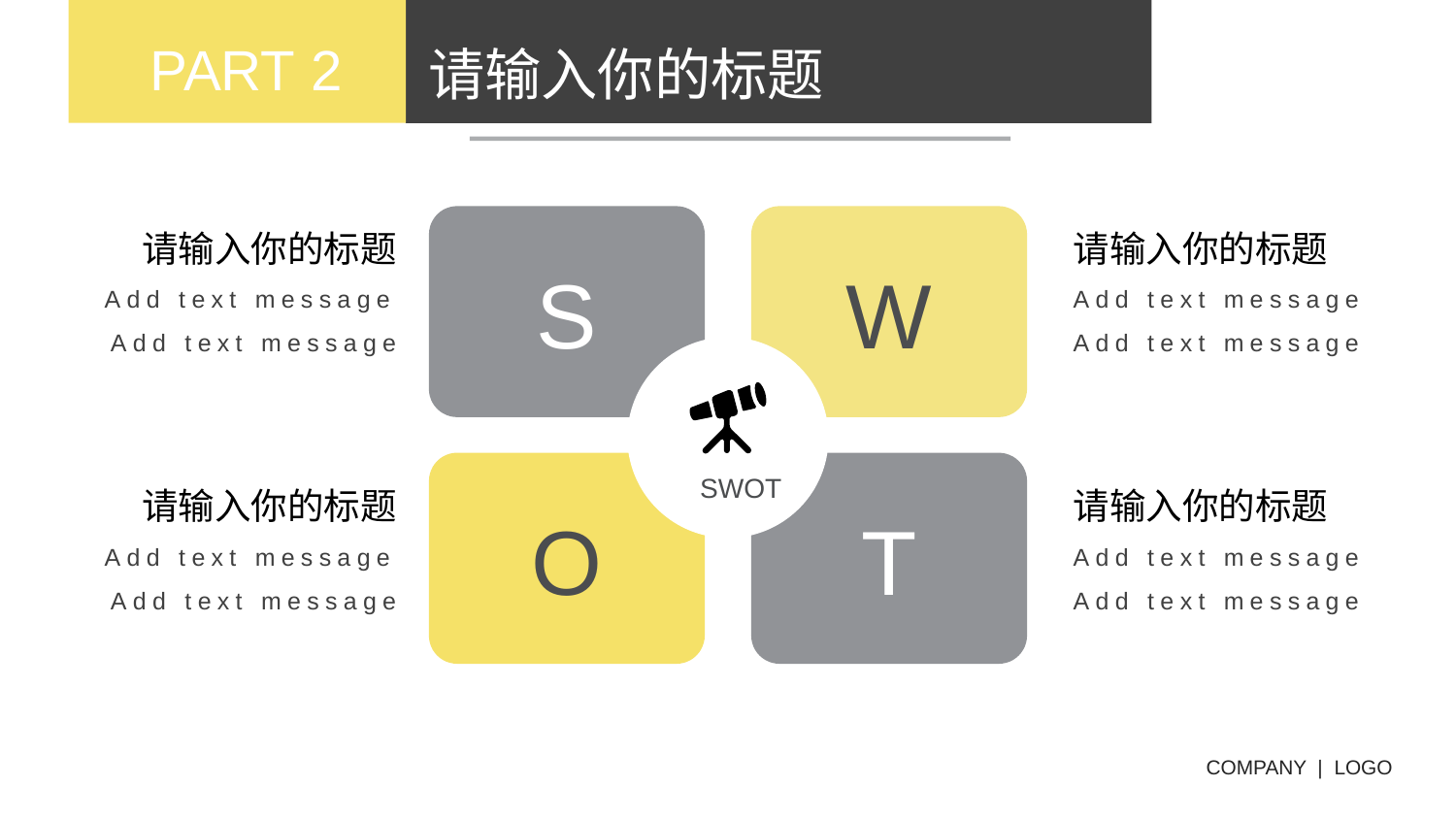

PART 2

PART 1
请输入你的标题
请输入你的标题
请输入你的标题
Add text message Add text message

请输入你的标题
Add text message Add text message

S
W

请输入你的标题
Add text message Add text message

请输入你的标题
Add text message Add text message

SWOT
O
T
COMPANY  |  LOGO